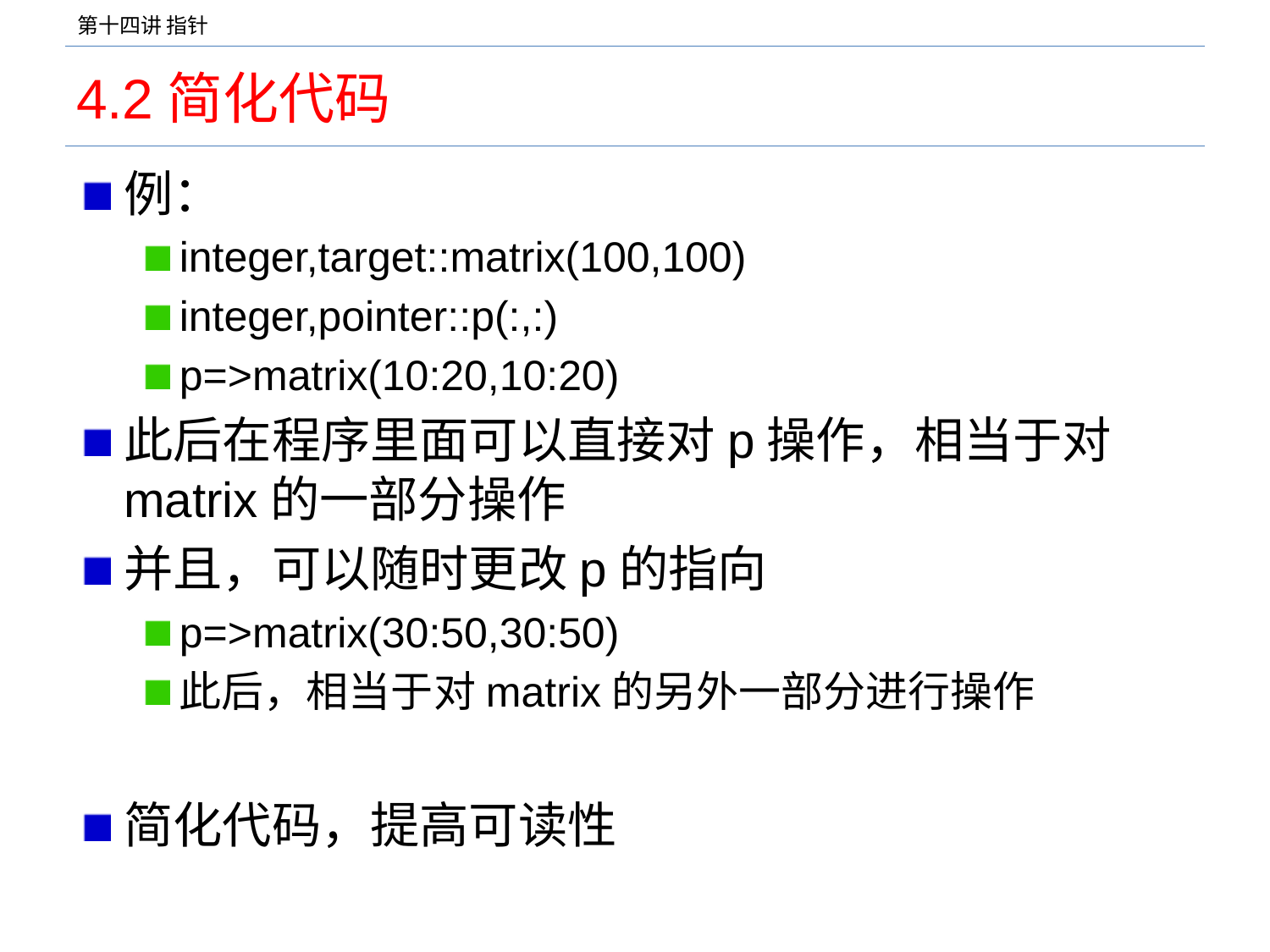

# 4.2简化代码
例：
integer,target::matrix(100,100)
integer,pointer::p(:,:)
p=>matrix(10:20,10:20)
此后在程序里面可以直接对p操作，相当于对matrix的一部分操作
并且，可以随时更改p的指向
p=>matrix(30:50,30:50)
此后，相当于对matrix的另外一部分进行操作

简化代码，提高可读性